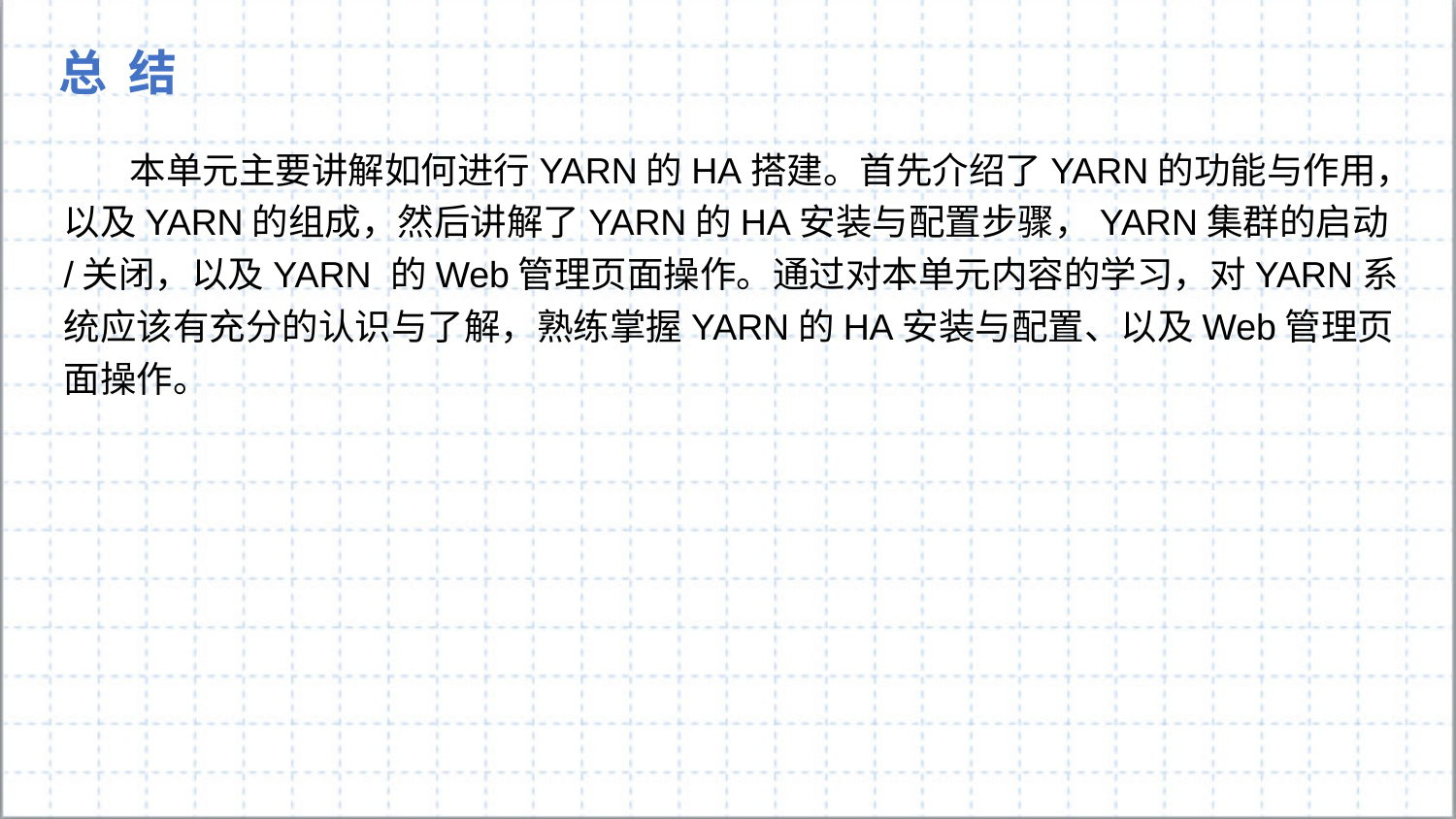

总  结
       本单元主要讲解如何进行YARN的HA搭建。首先介绍了YARN的功能与作用，以及YARN的组成，然后讲解了YARN的HA安装与配置步骤，YARN集群的启动/关闭，以及YARN 的Web管理页面操作。通过对本单元内容的学习，对YARN系统应该有充分的认识与了解，熟练掌握YARN的HA安装与配置、以及Web管理页面操作。